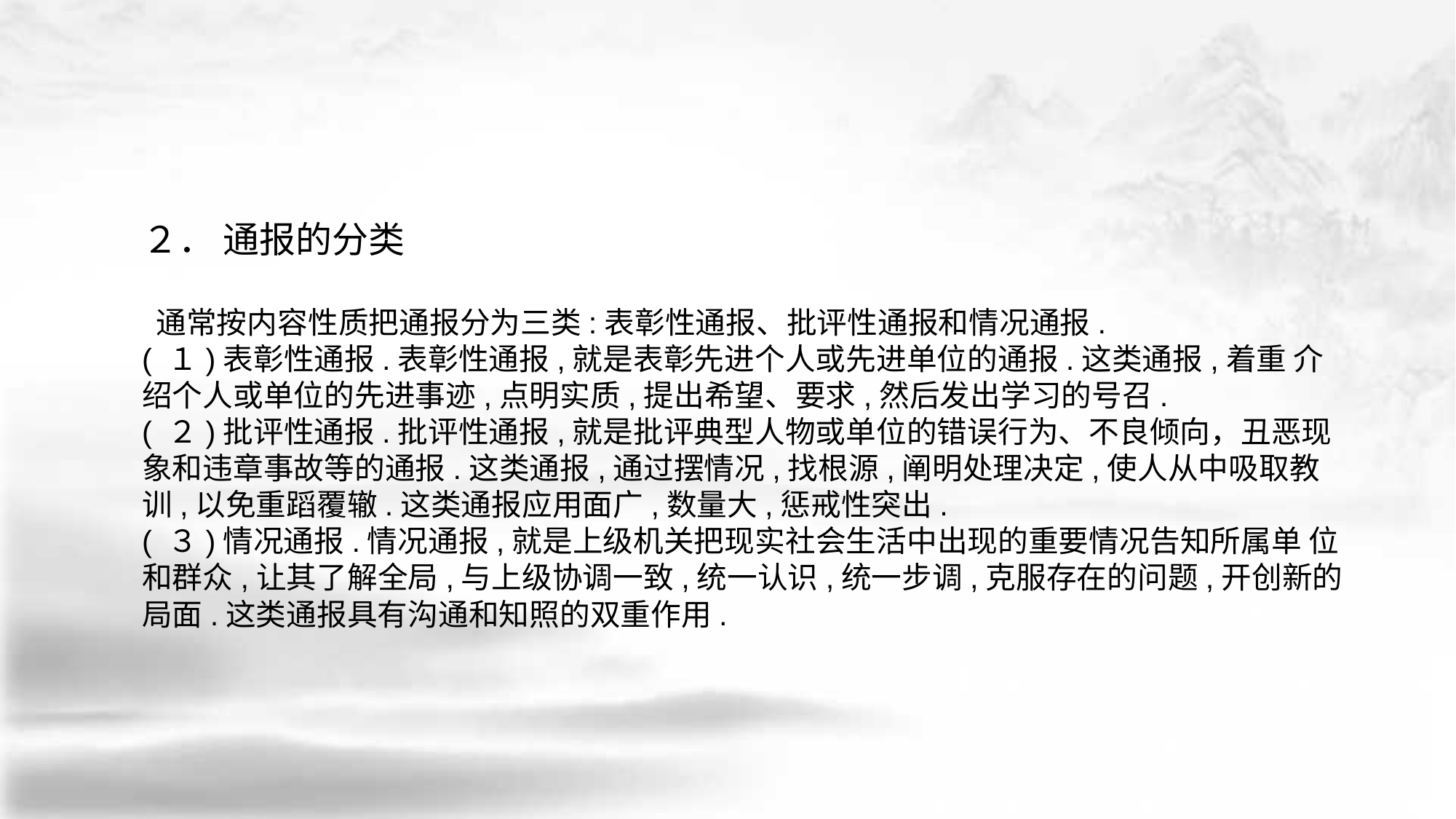

２． 通报的分类

 通常按内容性质把通报分为三类:表彰性通报、批评性通报和情况通报.
( １)表彰性通报.表彰性通报,就是表彰先进个人或先进单位的通报.这类通报,着重 介绍个人或单位的先进事迹,点明实质,提出希望、要求,然后发出学习的号召.
( ２)批评性通报.批评性通报,就是批评典型人物或单位的错误行为、不良倾向，丑恶现 象和违章事故等的通报.这类通报,通过摆情况,找根源,阐明处理决定,使人从中吸取教 训,以免重蹈覆辙.这类通报应用面广,数量大,惩戒性突出.
( ３)情况通报.情况通报,就是上级机关把现实社会生活中出现的重要情况告知所属单 位和群众,让其了解全局,与上级协调一致,统一认识,统一步调,克服存在的问题,开创新的 局面.这类通报具有沟通和知照的双重作用.